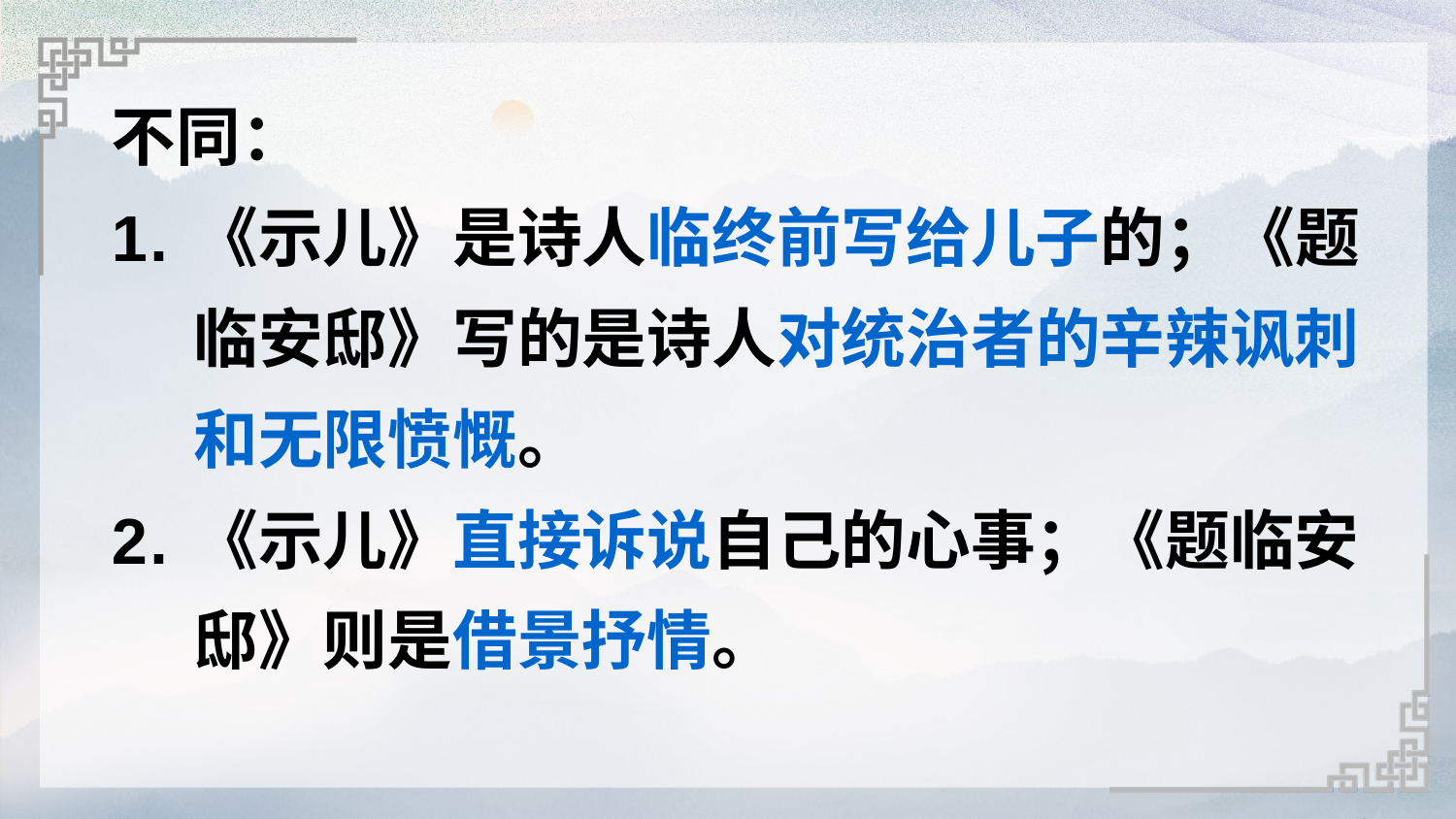

不同：
《示儿》是诗人临终前写给儿子的；《题临安邸》写的是诗人对统治者的辛辣讽刺和无限愤慨。
《示儿》直接诉说自己的心事；《题临安邸》则是借景抒情。